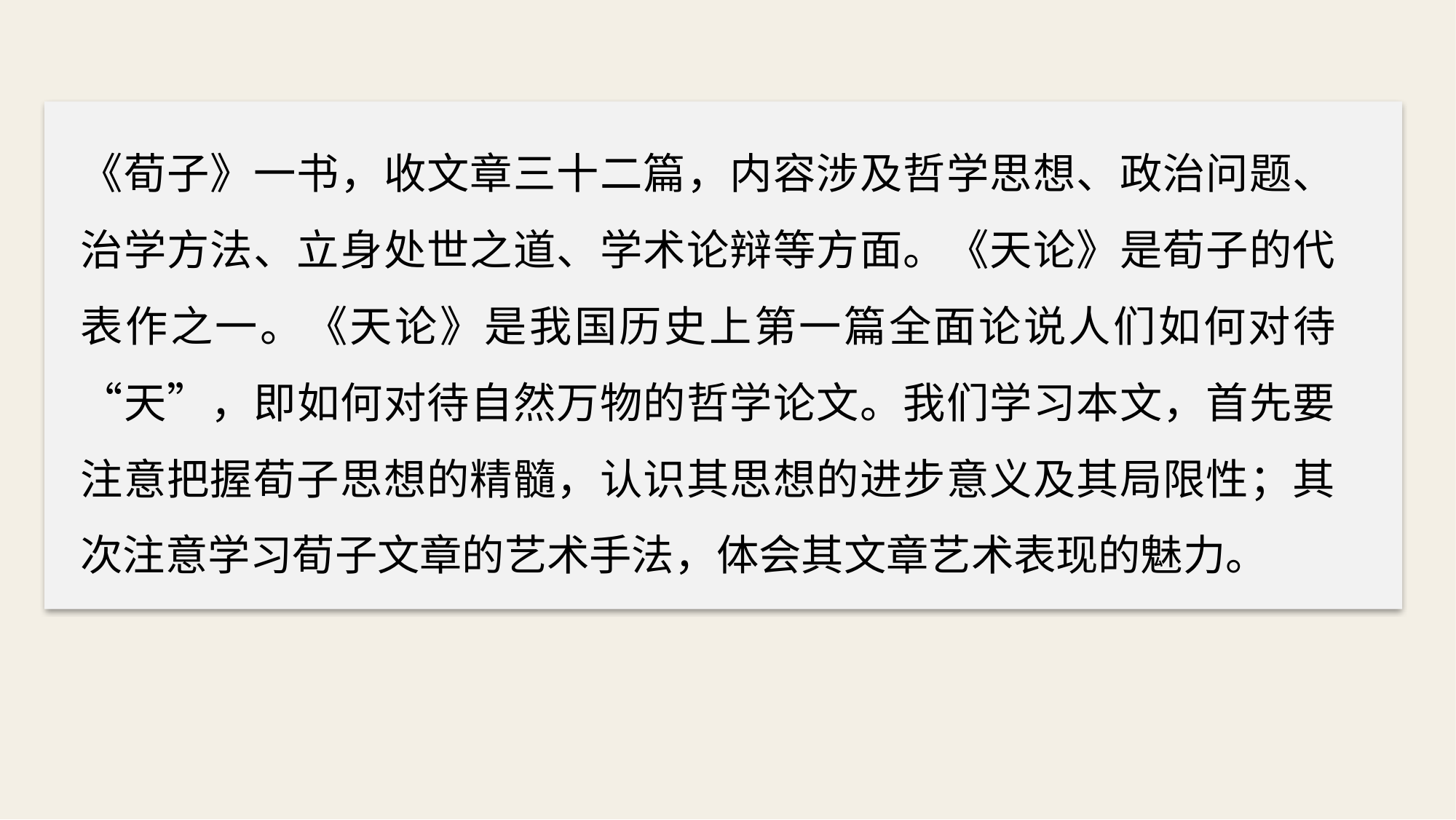

《荀子》一书，收文章三十二篇，内容涉及哲学思想、政治问题、治学方法、立身处世之道、学术论辩等方面。《天论》是荀子的代表作之一。《天论》是我国历史上第一篇全面论说人们如何对待“天”，即如何对待自然万物的哲学论文。我们学习本文，首先要注意把握荀子思想的精髓，认识其思想的进步意义及其局限性；其次注意学习荀子文章的艺术手法，体会其文章艺术表现的魅力。